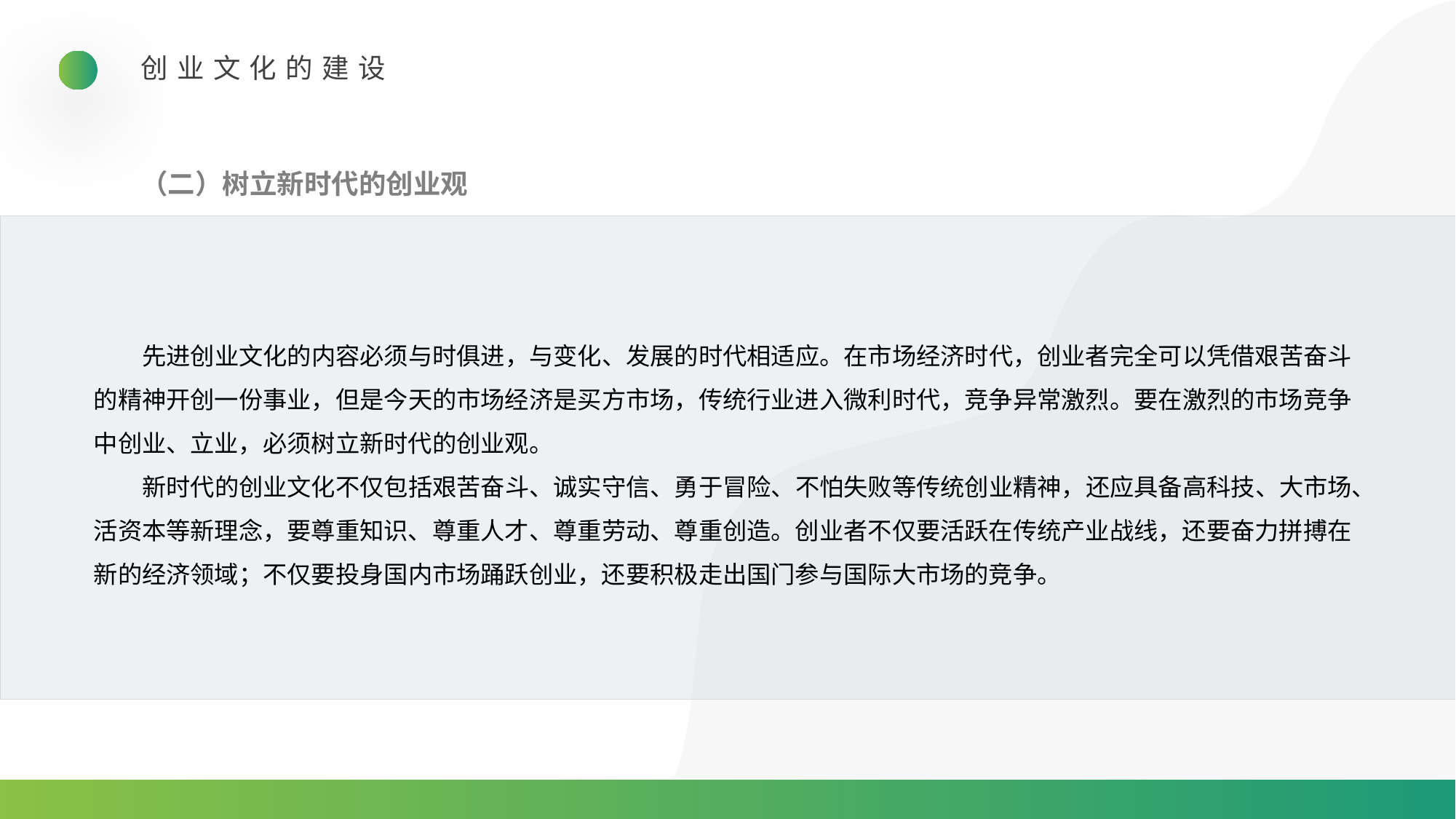

创业文化的建设
（二）树立新时代的创业观

先进创业文化的内容必须与时俱进，与变化、发展的时代相适应。在市场经济时代，创业者完全可以凭借艰苦奋斗的精神开创一份事业，但是今天的市场经济是买方市场，传统行业进入微利时代，竞争异常激烈。要在激烈的市场竞争中创业、立业，必须树立新时代的创业观。
新时代的创业文化不仅包括艰苦奋斗、诚实守信、勇于冒险、不怕失败等传统创业精神，还应具备高科技、大市场、活资本等新理念，要尊重知识、尊重人才、尊重劳动、尊重创造。创业者不仅要活跃在传统产业战线，还要奋力拼搏在新的经济领域；不仅要投身国内市场踊跃创业，还要积极走出国门参与国际大市场的竞争。